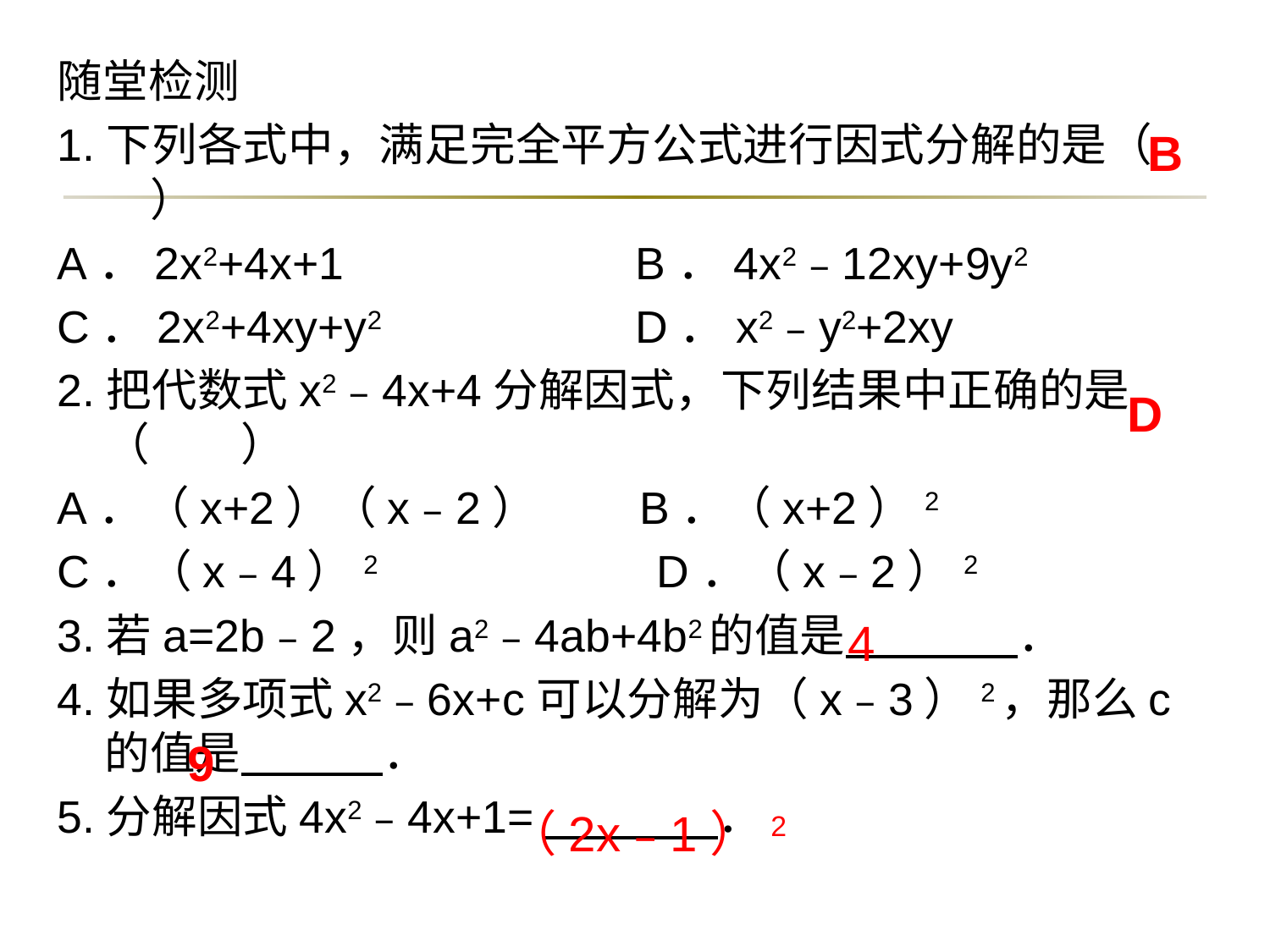

随堂检测
1.下列各式中，满足完全平方公式进行因式分解的是（　　）
A．2x2+4x+1                       B．4x2﹣12xy+9y2
C．2x2+4xy+y2                    D．x2﹣y2+2xy
2.把代数式x2﹣4x+4分解因式，下列结果中正确的是（　　）
A．（x+2）（x﹣2）         B．（x+2）2
C．（x﹣4）2                      D．（x﹣2）2
3.若a=2b﹣2，则a2﹣4ab+4b2的值是　　        ．
4.如果多项式x2﹣6x+c可以分解为（x﹣3）2，那么c的值是　     　．
5.分解因式4x2﹣4x+1=　        　．

B

D
4
9
（2x﹣1）2